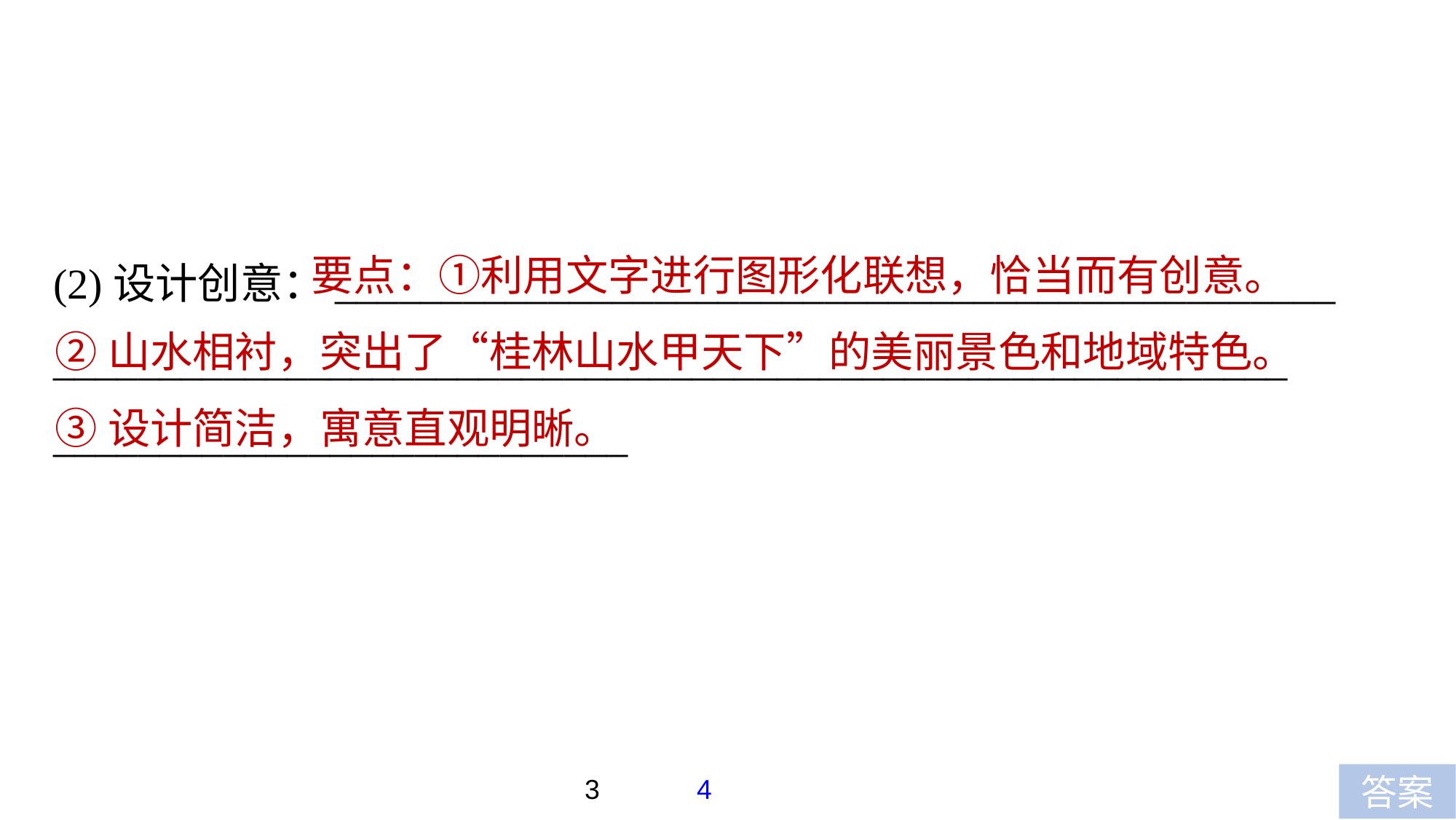

要点：①利用文字进行图形化联想，恰当而有创意。
②山水相衬，突出了“桂林山水甲天下”的美丽景色和地域特色。
③设计简洁，寓意直观明晰。
(2)设计创意：_______________________________________________
__________________________________________________________
___________________________
3
4
答案